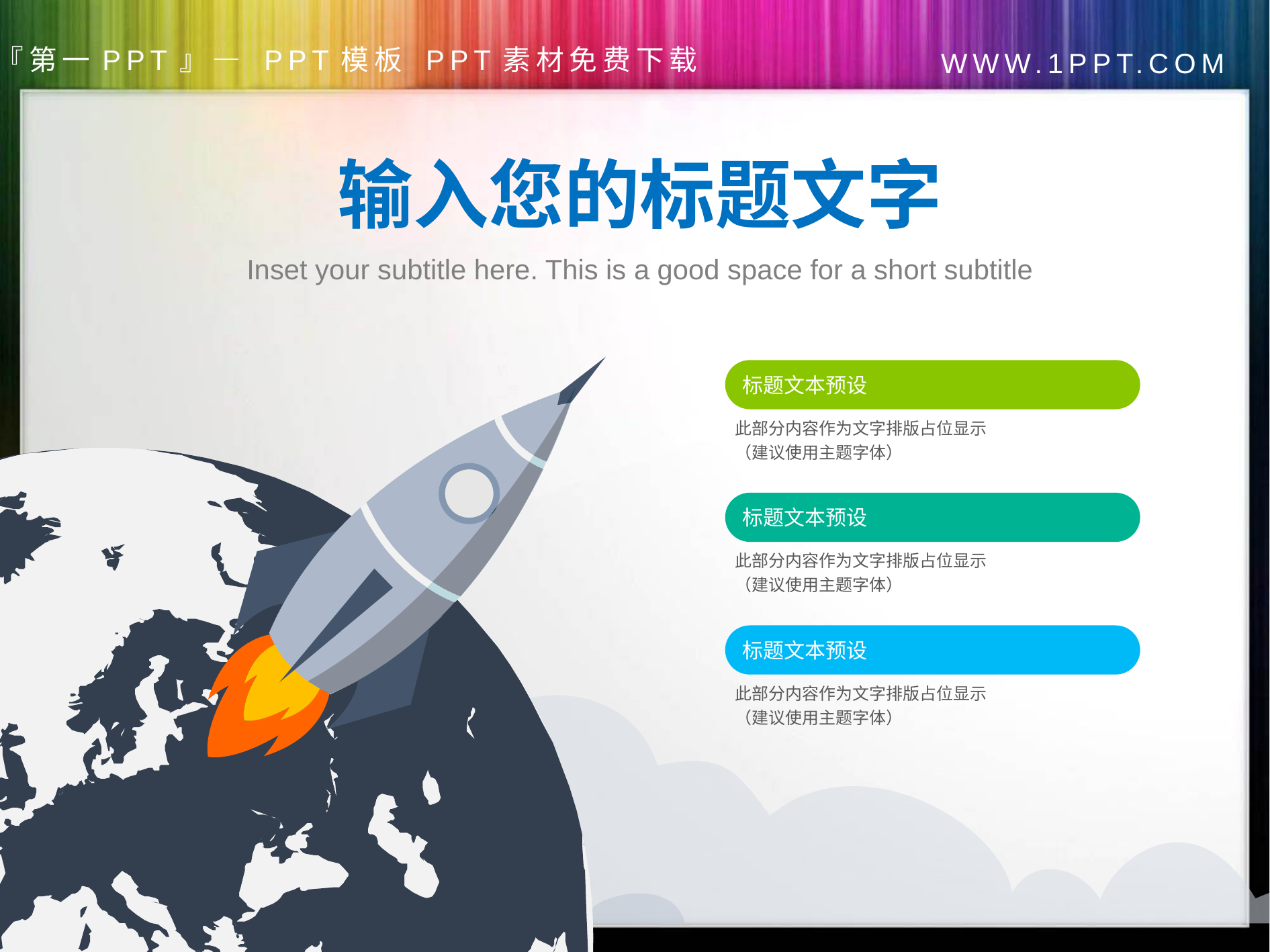

输入您的标题文字
Inset your subtitle here. This is a good space for a short subtitle

标题文本预设
此部分内容作为文字排版占位显示
（建议使用主题字体）

标题文本预设
此部分内容作为文字排版占位显示
（建议使用主题字体）

标题文本预设
此部分内容作为文字排版占位显示
（建议使用主题字体）